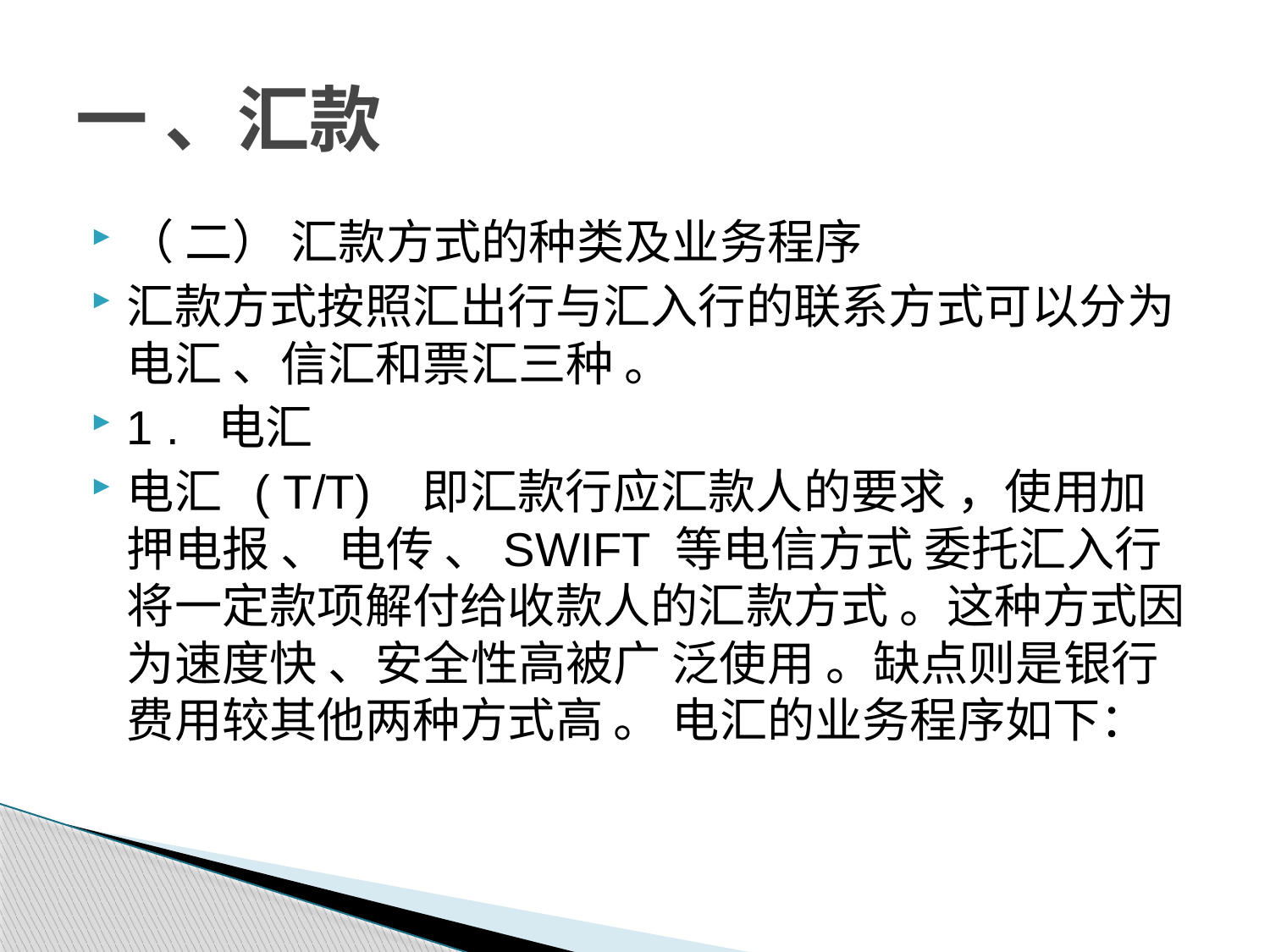

# 一 、汇款
（ 二） 汇款方式的种类及业务程序
汇款方式按照汇出行与汇入行的联系方式可以分为电汇 、信汇和票汇三种 。
1 .  电汇
电汇  ( T/T)   即汇款行应汇款人的要求 ，使用加押电报 、 电传 、SWIFT 等电信方式 委托汇入行将一定款项解付给收款人的汇款方式 。这种方式因为速度快 、安全性高被广 泛使用 。缺点则是银行费用较其他两种方式高 。 电汇的业务程序如下：